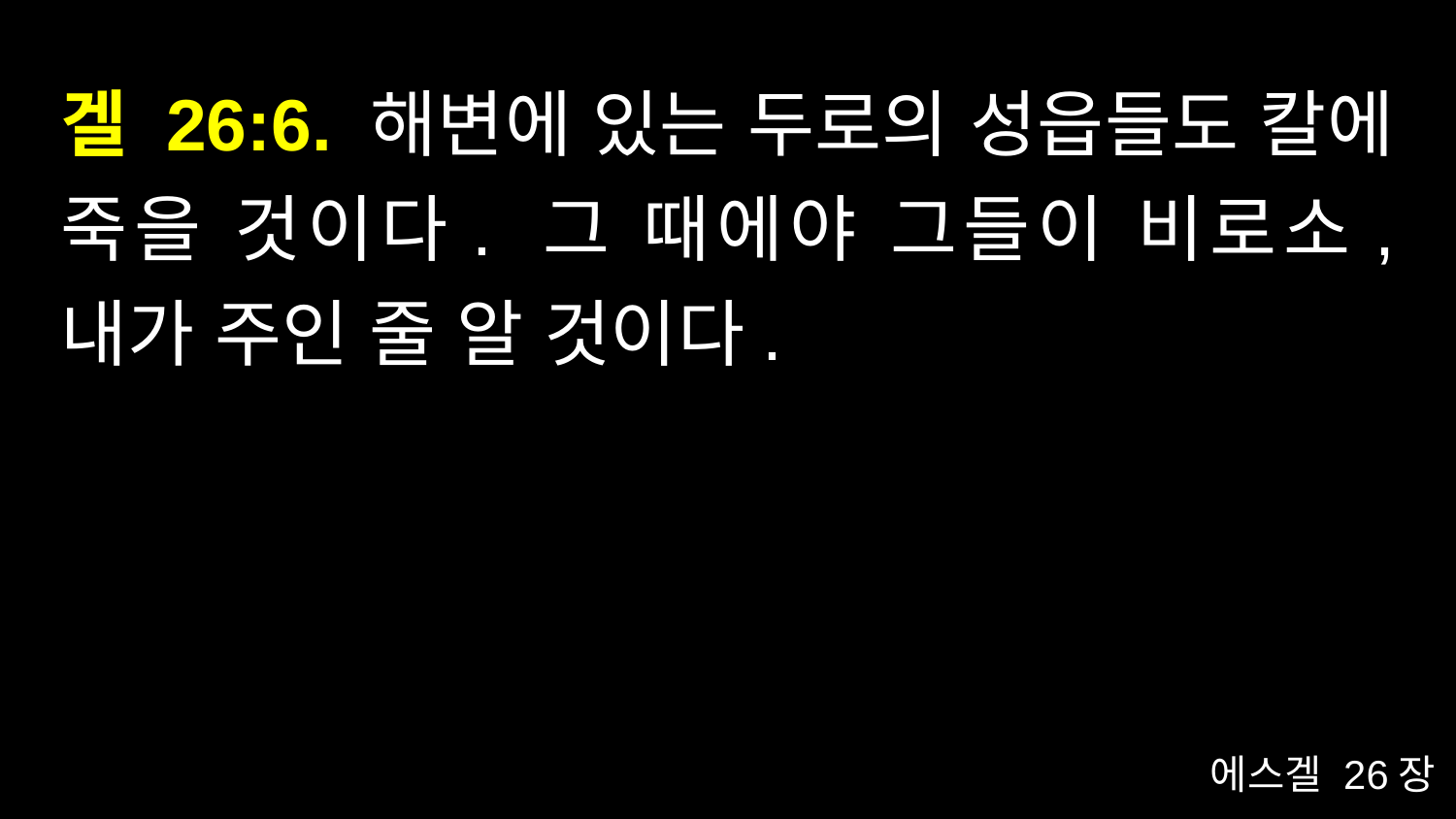

# 겔 26:6. 해변에 있는 두로의 성읍들도 칼에 죽을 것이다. 그 때에야 그들이 비로소, 내가 주인 줄 알 것이다.
에스겔 26장